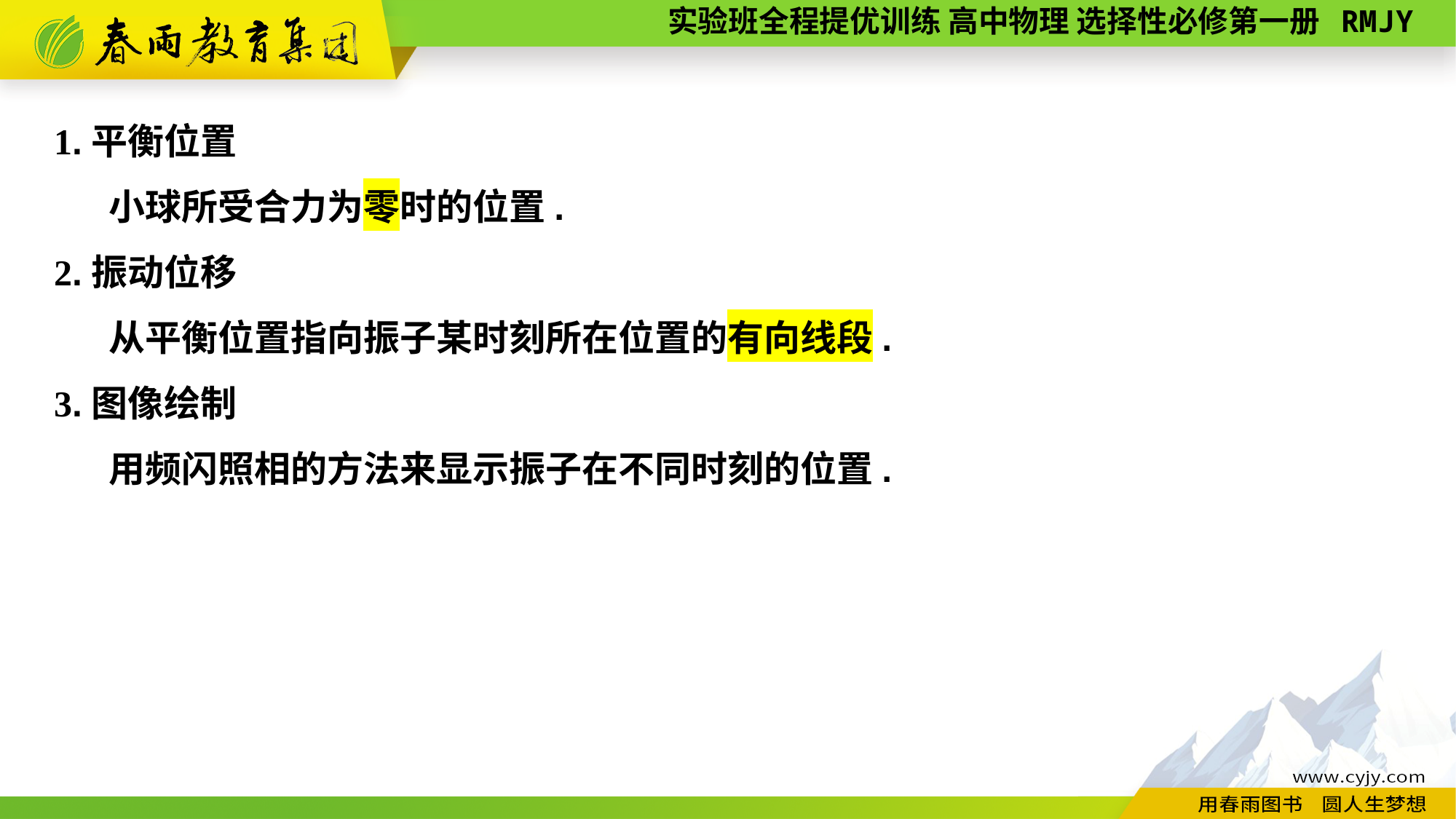

1.平衡位置
小球所受合力为零时的位置.
2.振动位移
从平衡位置指向振子某时刻所在位置的有向线段.
3.图像绘制
用频闪照相的方法来显示振子在不同时刻的位置.